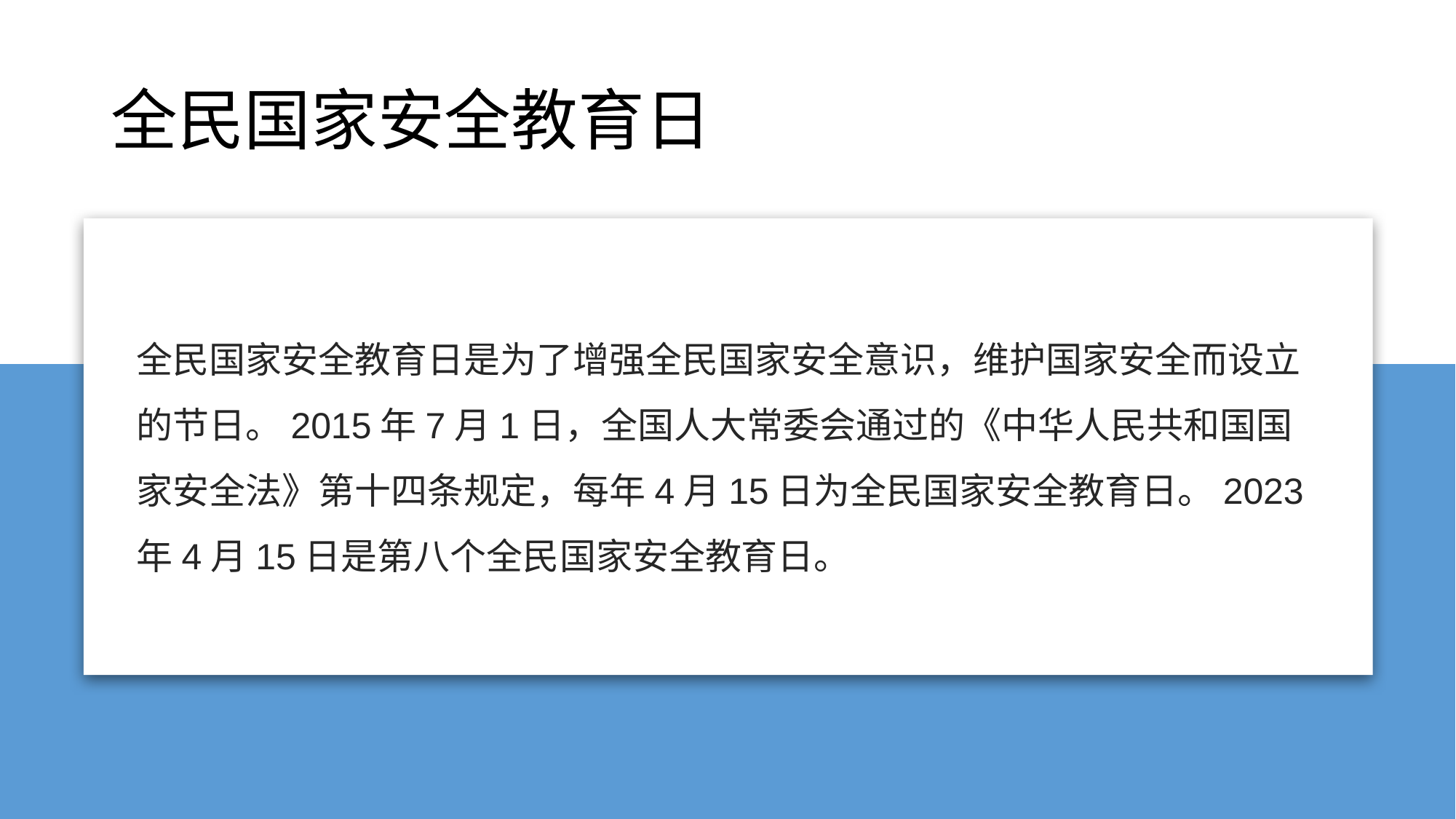

# 全民国家安全教育日

全民国家安全教育日是为了增强全民国家安全意识，维护国家安全而设立的节日。2015年7月1日，全国人大常委会通过的《中华人民共和国国家安全法》第十四条规定，每年4月15日为全民国家安全教育日。2023年4月15日是第八个全民国家安全教育日。